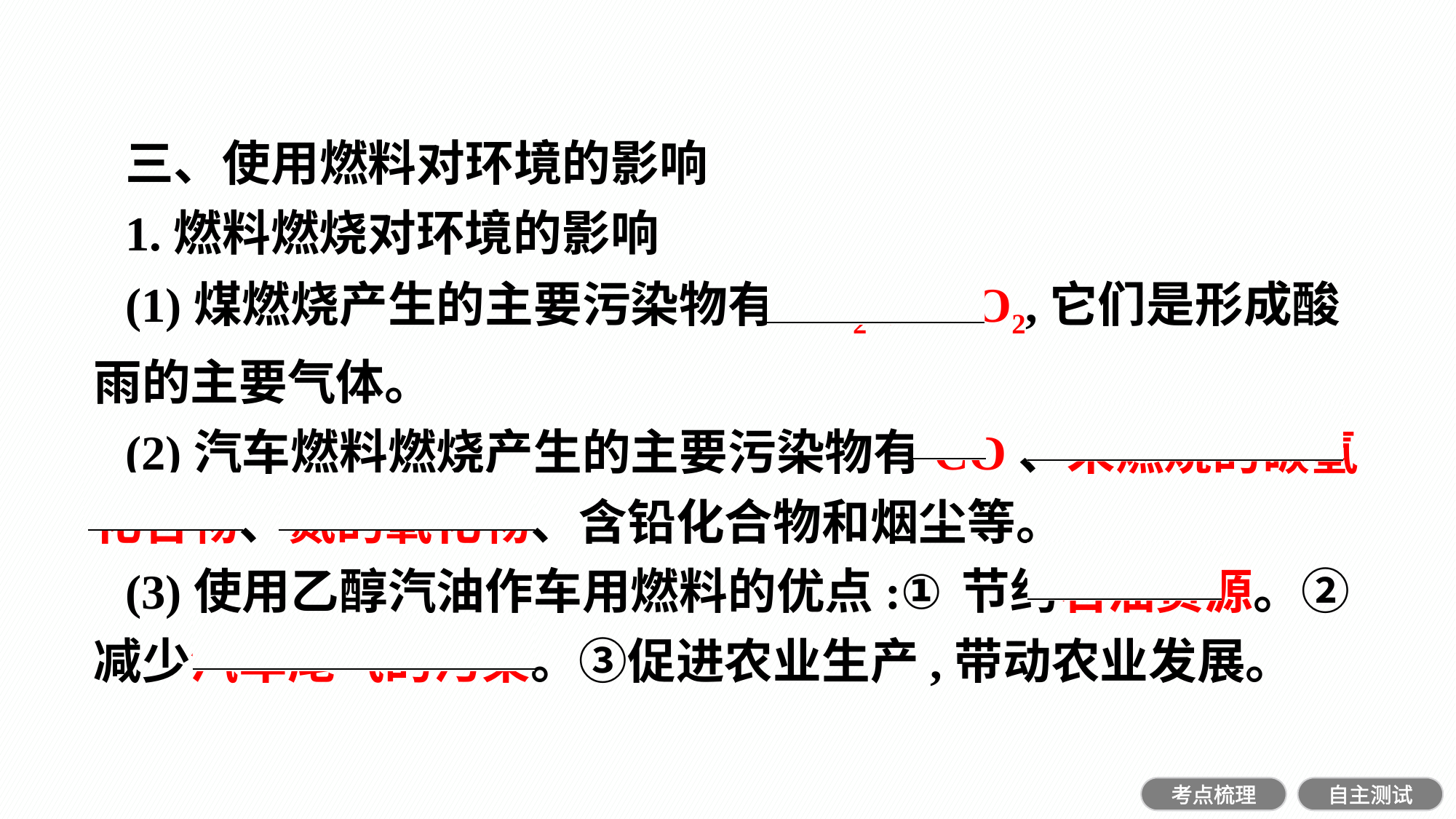

三、使用燃料对环境的影响
1.燃料燃烧对环境的影响
(1)煤燃烧产生的主要污染物有SO2、NO2,它们是形成酸雨的主要气体。
(2)汽车燃料燃烧产生的主要污染物有CO、未燃烧的碳氢化合物、氮的氧化物、含铅化合物和烟尘等。
(3)使用乙醇汽油作车用燃料的优点:①节约石油资源。②减少汽车尾气的污染。③促进农业生产,带动农业发展。